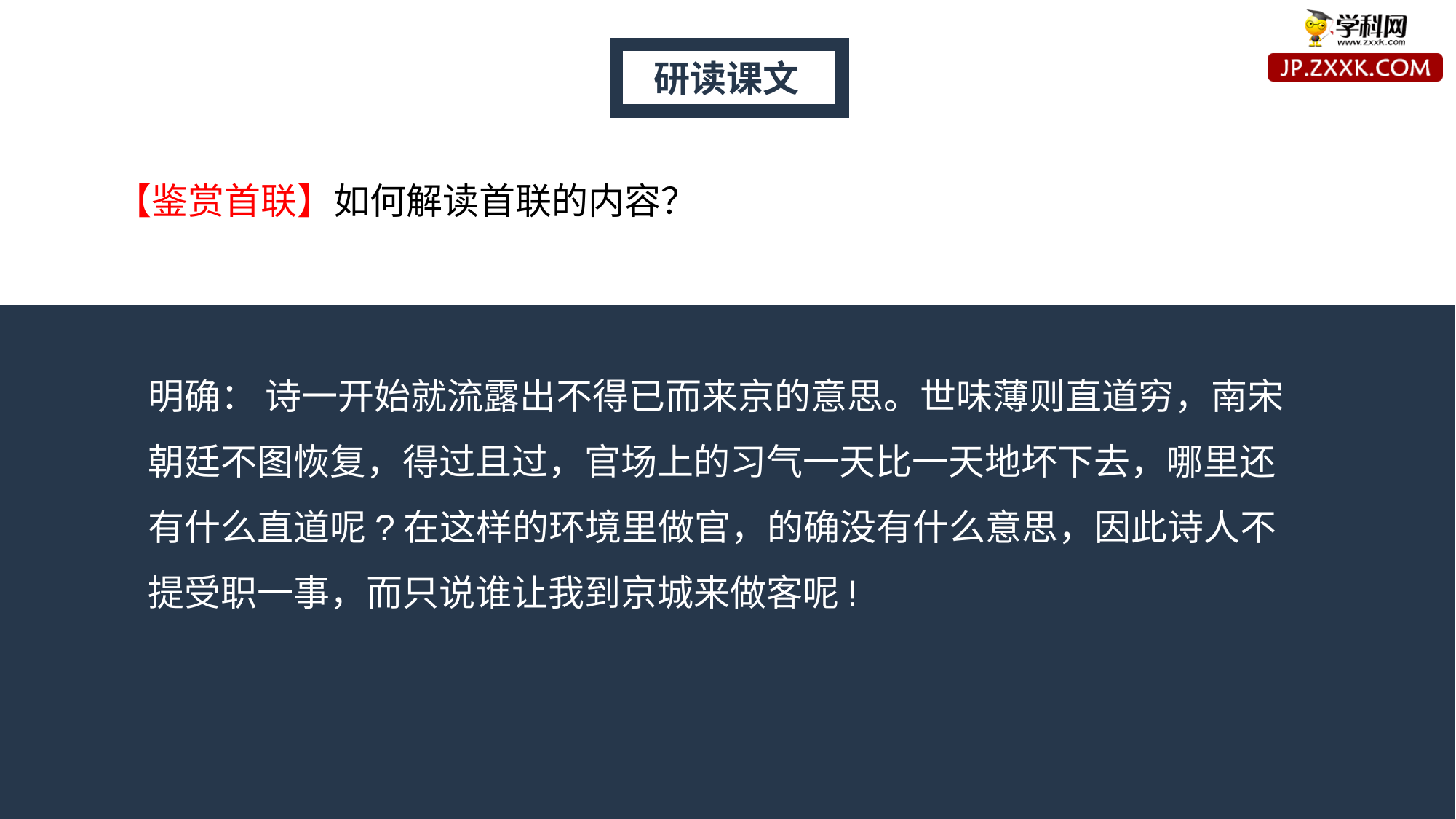

研读课文
【鉴赏首联】如何解读首联的内容？

明确： 诗一开始就流露出不得已而来京的意思。世味薄则直道穷，南宋朝廷不图恢复，得过且过，官场上的习气一天比一天地坏下去，哪里还有什么直道呢?在这样的环境里做官，的确没有什么意思，因此诗人不提受职一事，而只说谁让我到京城来做客呢!